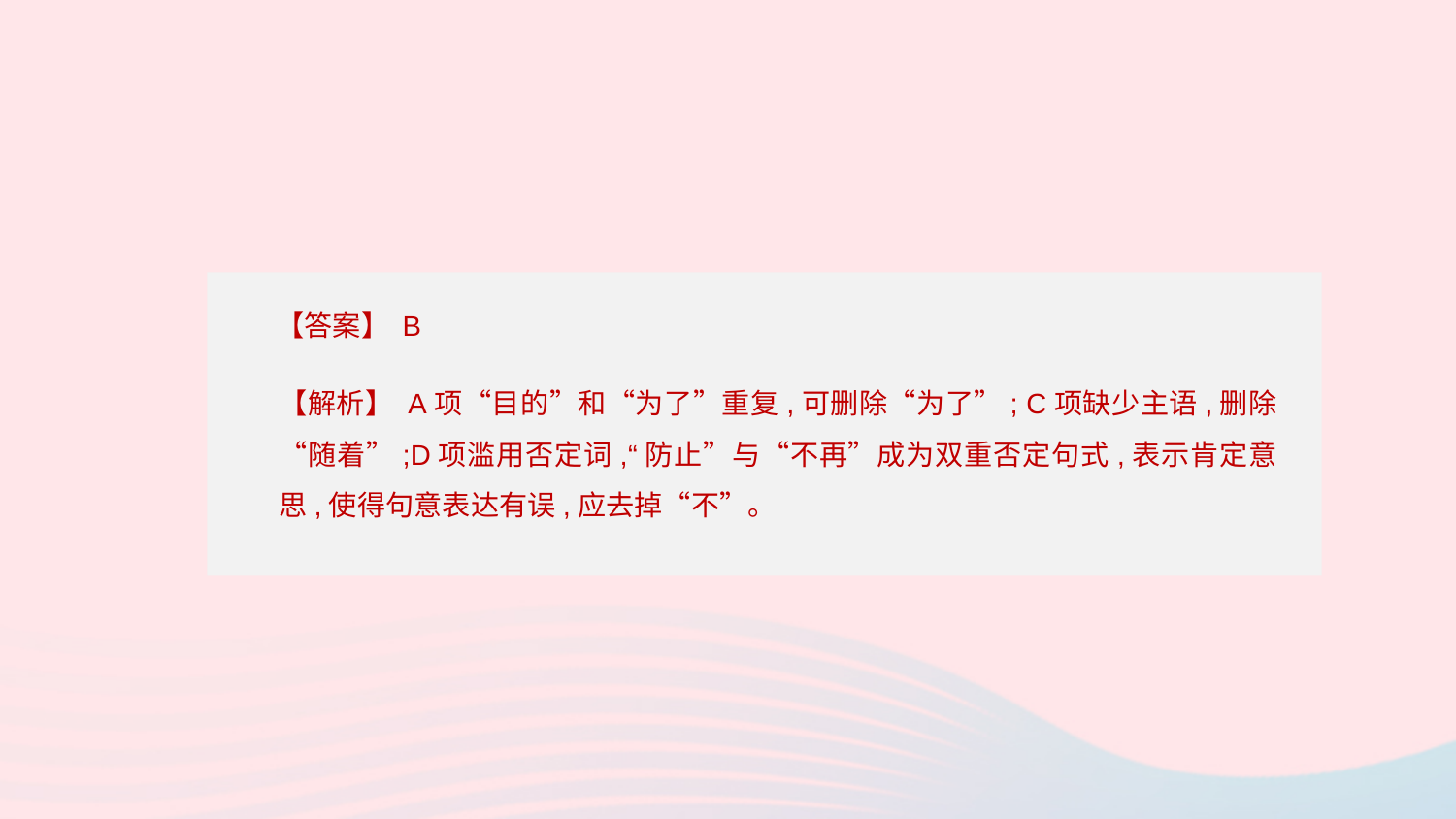

【答案】 B
【解析】 A项“目的”和“为了”重复,可删除“为了”; C项缺少主语,删除“随着”;D项滥用否定词,“防止”与“不再”成为双重否定句式,表示肯定意思,使得句意表达有误,应去掉“不”。